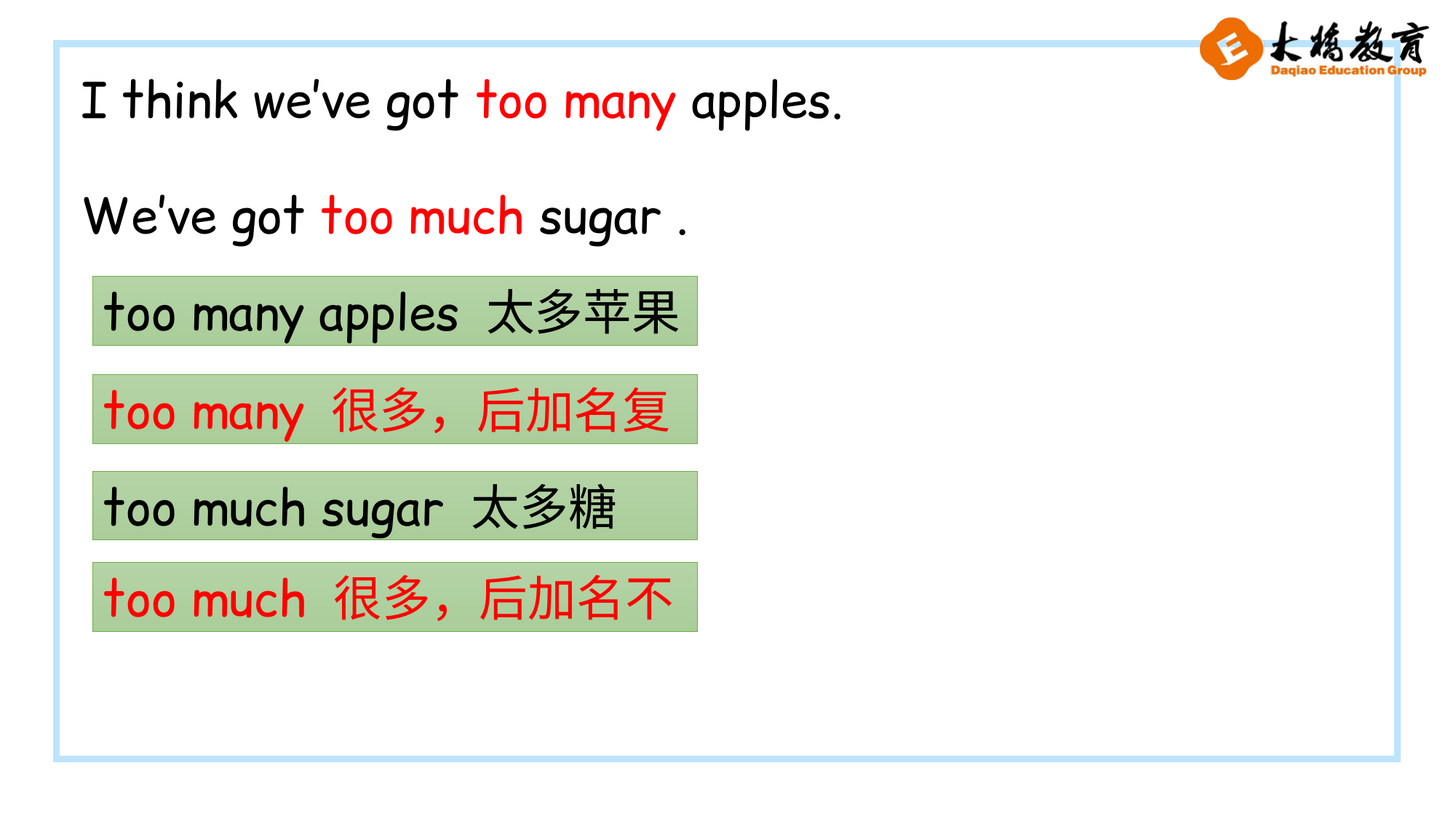

I think we’ve got too many apples.We’ve got too much sugar .
too many apples 太多苹果
too many 很多，后加名复
too much sugar 太多糖
too much 很多，后加名不